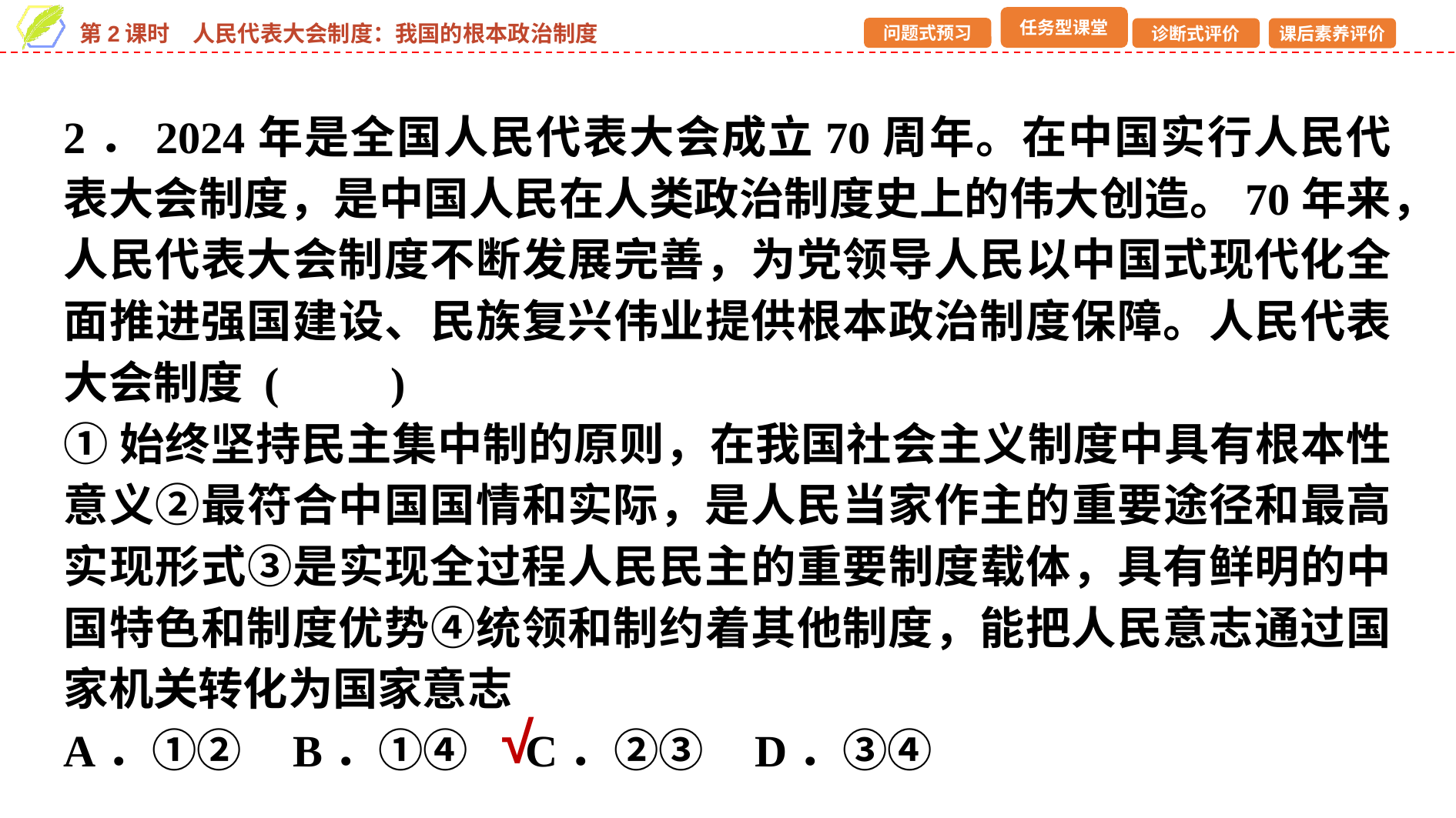

2．2024年是全国人民代表大会成立70周年。在中国实行人民代表大会制度，是中国人民在人类政治制度史上的伟大创造。70年来，人民代表大会制度不断发展完善，为党领导人民以中国式现代化全面推进强国建设、民族复兴伟业提供根本政治制度保障。人民代表大会制度 (　　)
①始终坚持民主集中制的原则，在我国社会主义制度中具有根本性意义②最符合中国国情和实际，是人民当家作主的重要途径和最高实现形式③是实现全过程人民民主的重要制度载体，具有鲜明的中国特色和制度优势④统领和制约着其他制度，能把人民意志通过国家机关转化为国家意志
A．①②    B．①④	C．②③    D．③④
√